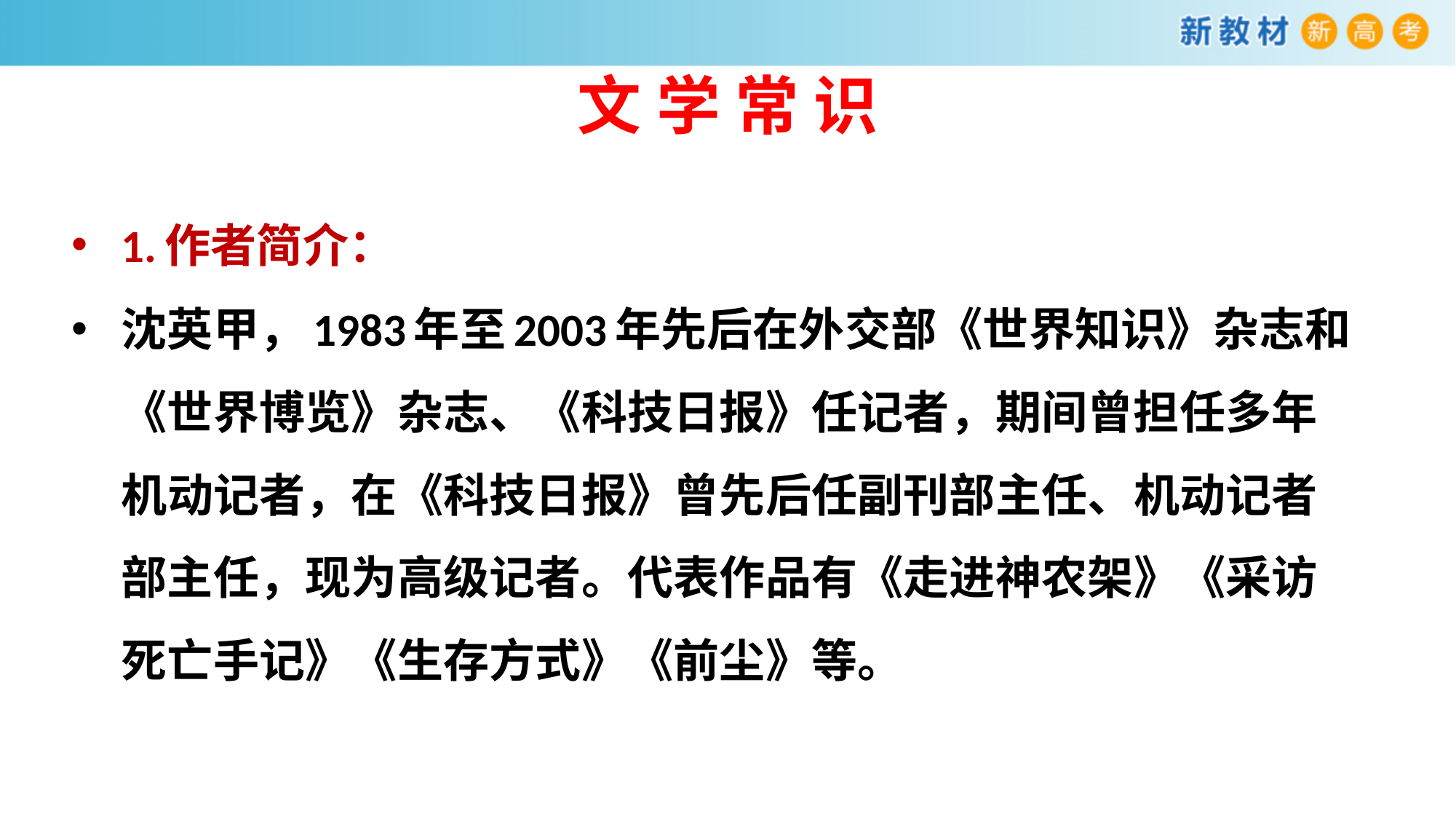

# 文 学 常 识
1.作者简介：
沈英甲，1983年至2003年先后在外交部《世界知识》杂志和《世界博览》杂志、《科技日报》任记者，期间曾担任多年机动记者，在《科技日报》曾先后任副刊部主任、机动记者部主任，现为高级记者。代表作品有《走进神农架》《采访死亡手记》《生存方式》《前尘》等。